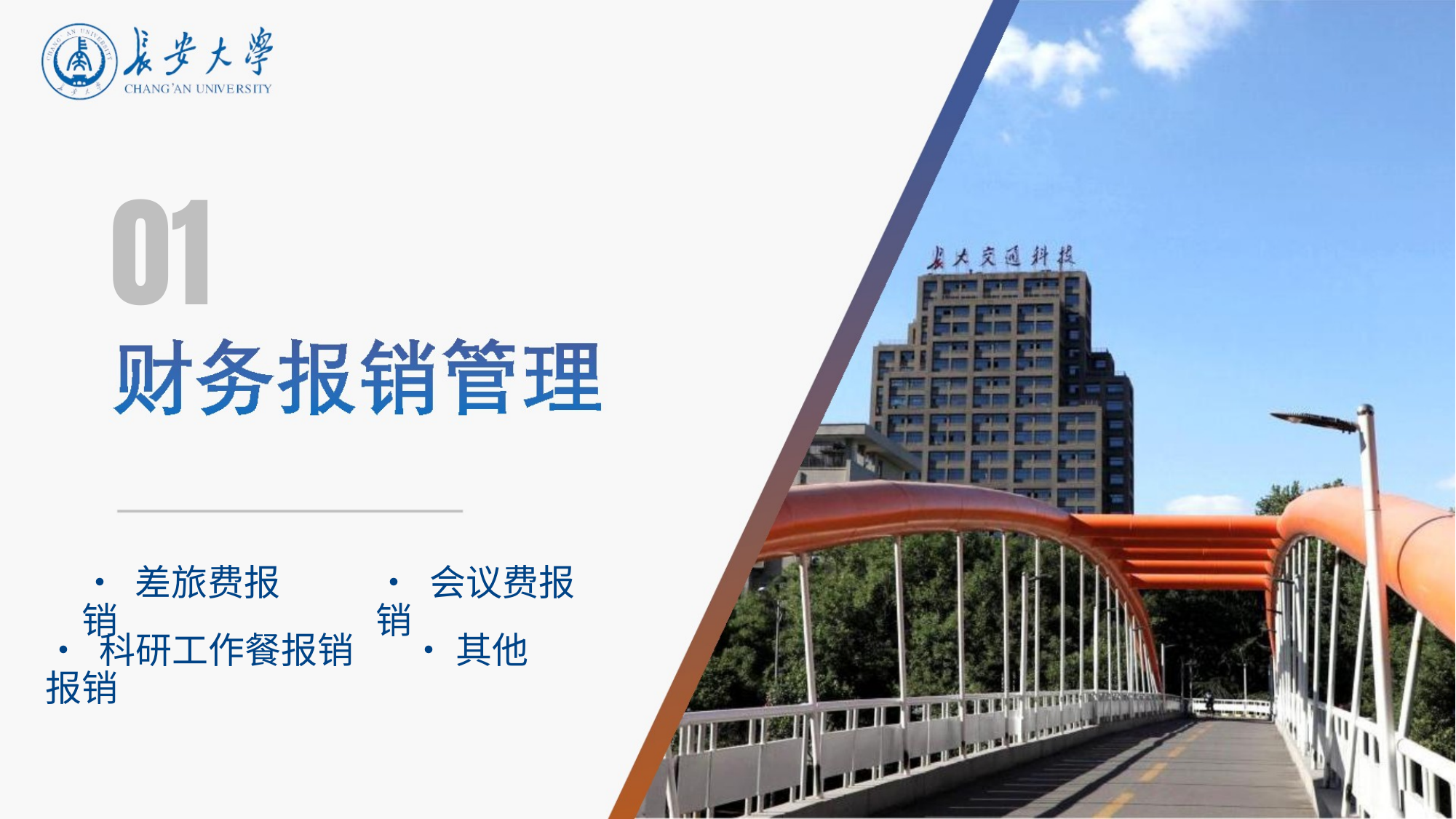

01
• 差旅费报销
• 会议费报销
• 科研工作餐报销 • 其他报销